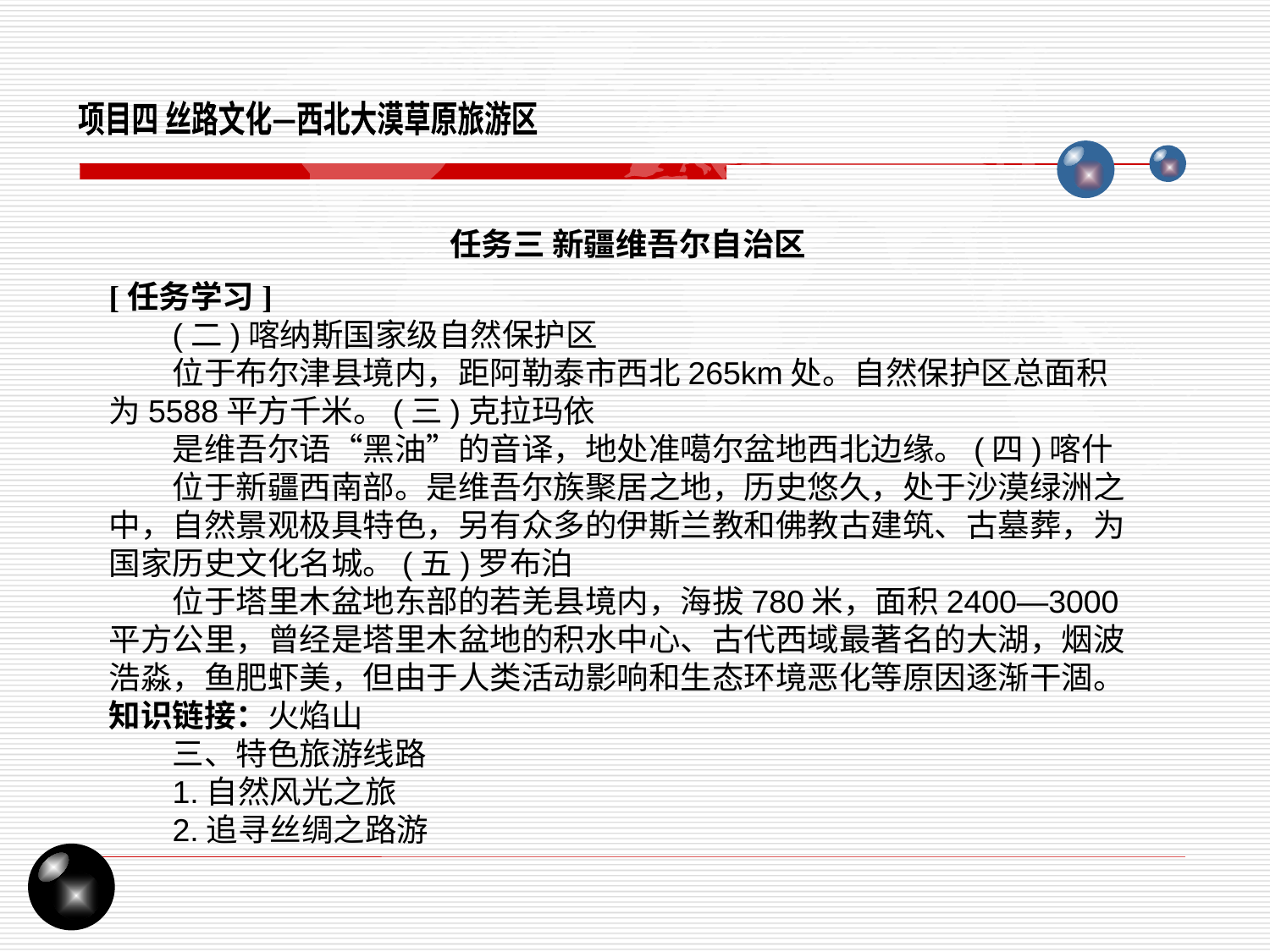

项目四 丝路文化—西北大漠草原旅游区
任务三 新疆维吾尔自治区
[任务学习]
(二)喀纳斯国家级自然保护区
位于布尔津县境内，距阿勒泰市西北265km处。自然保护区总面积为5588平方千米。(三)克拉玛依
是维吾尔语“黑油”的音译，地处准噶尔盆地西北边缘。(四)喀什
位于新疆西南部。是维吾尔族聚居之地，历史悠久，处于沙漠绿洲之中，自然景观极具特色，另有众多的伊斯兰教和佛教古建筑、古墓葬，为国家历史文化名城。(五)罗布泊
位于塔里木盆地东部的若羌县境内，海拔780米，面积2400—3000平方公里，曾经是塔里木盆地的积水中心、古代西域最著名的大湖，烟波浩淼，鱼肥虾美，但由于人类活动影响和生态环境恶化等原因逐渐干涸。 知识链接：火焰山
三、特色旅游线路
1.自然风光之旅
2.追寻丝绸之路游